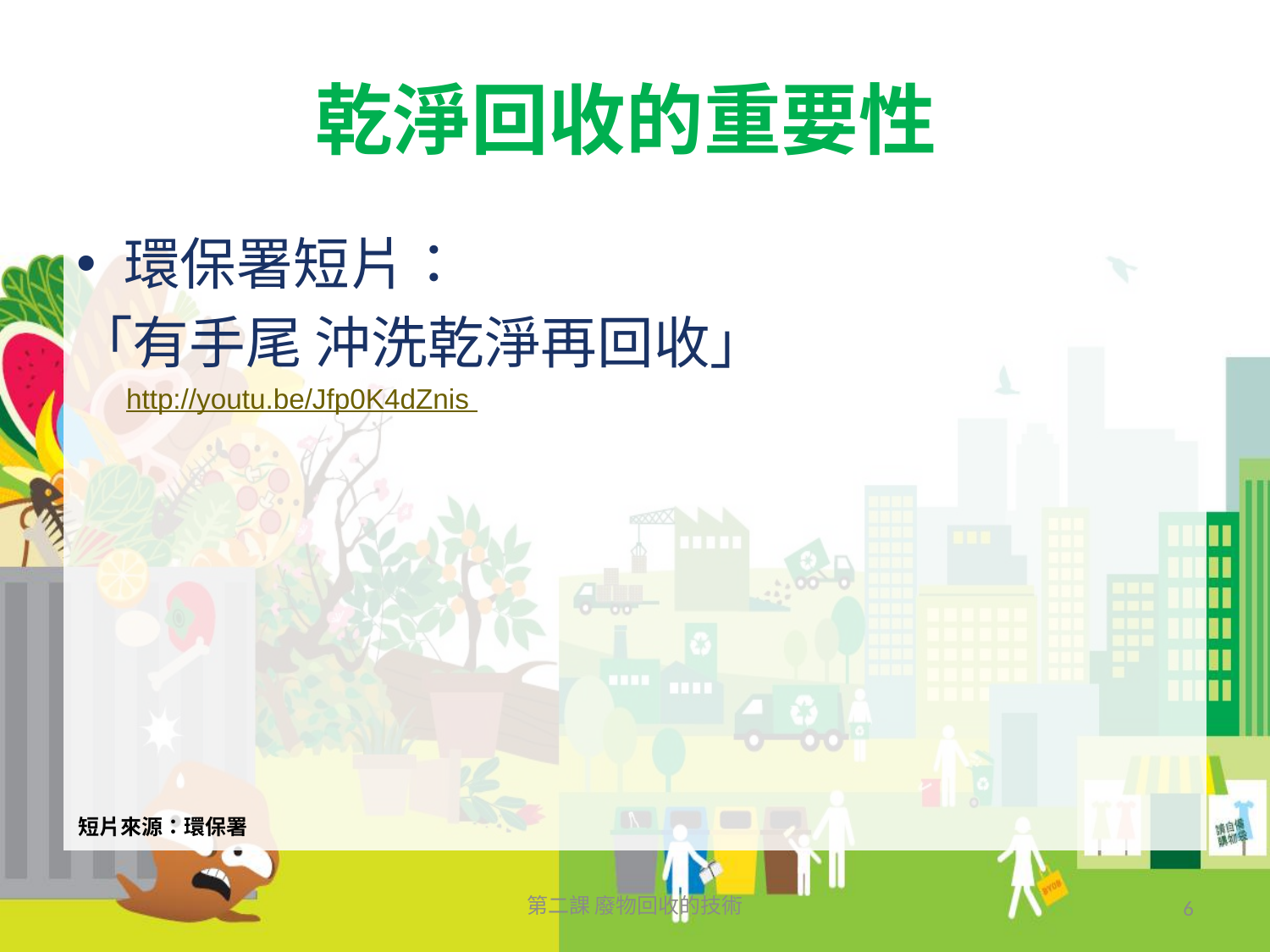

# 乾淨回收的重要性
環保署短片：
「有手尾 沖洗乾淨再回收」
http://youtu.be/Jfp0K4dZnis
短片來源：環保署
第二課 廢物回收的技術
6